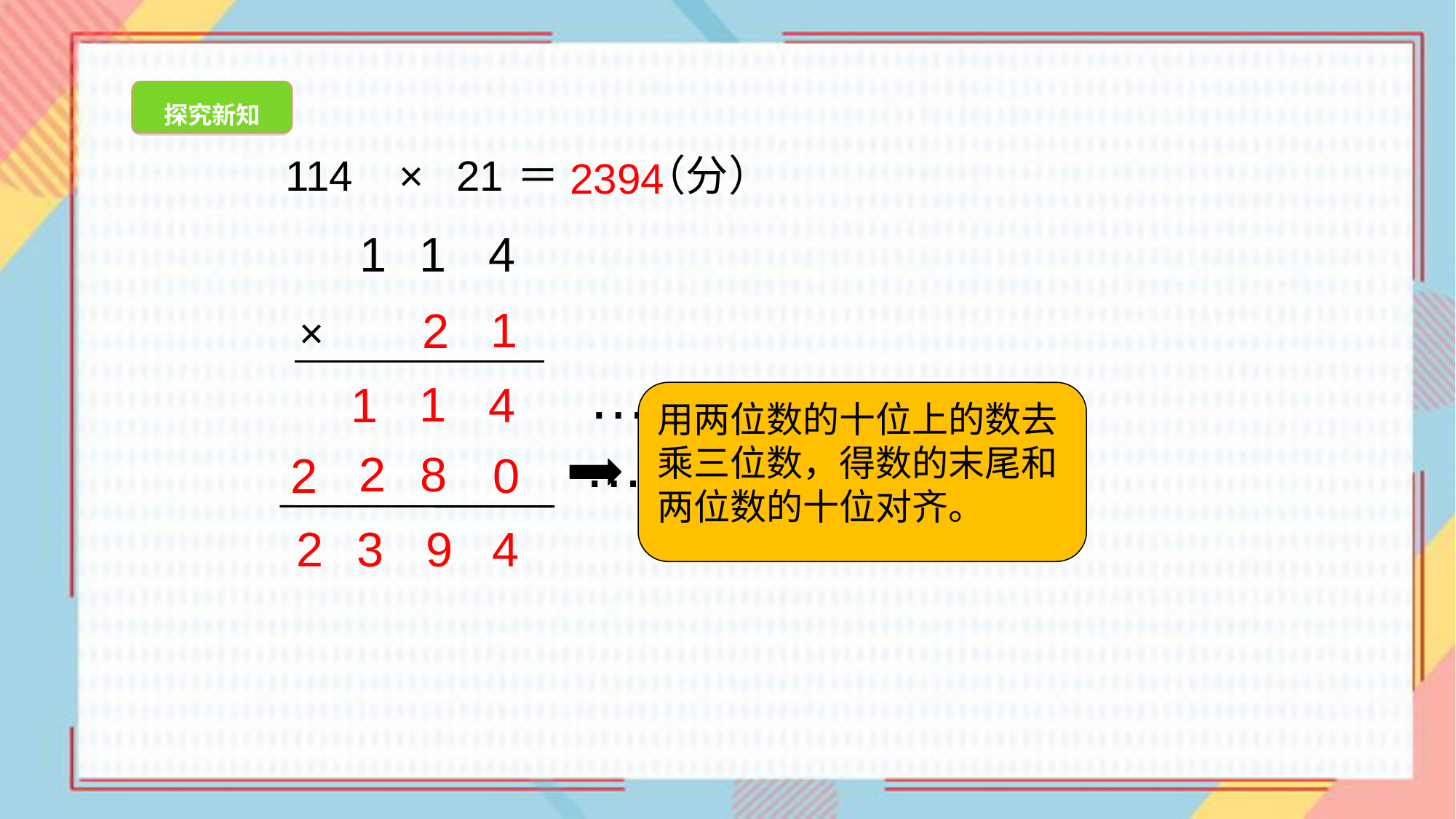

探究新知
×       ＝         （分）
21
114
2394
1
4
1
1
2
×
…114×1
1
1
4
用两位数的十位上的数去乘三位数，得数的末尾和两位数的十位对齐。
…114×20
2
8
2
0

2
3
9
4